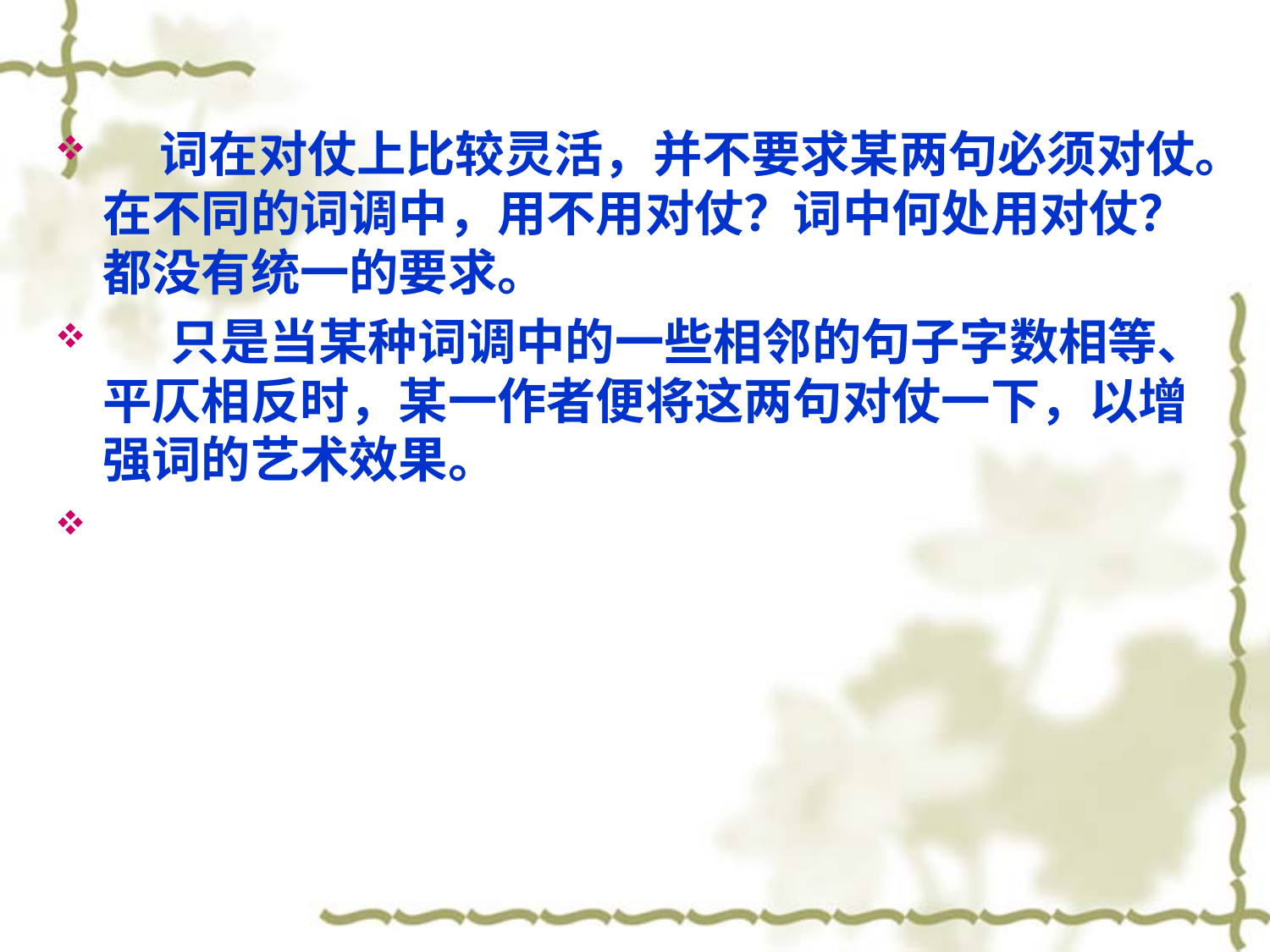

#
    词在对仗上比较灵活，并不要求某两句必须对仗。在不同的词调中，用不用对仗？词中何处用对仗？都没有统一的要求。
     只是当某种词调中的一些相邻的句子字数相等、平仄相反时，某一作者便将这两句对仗一下，以增强词的艺术效果。